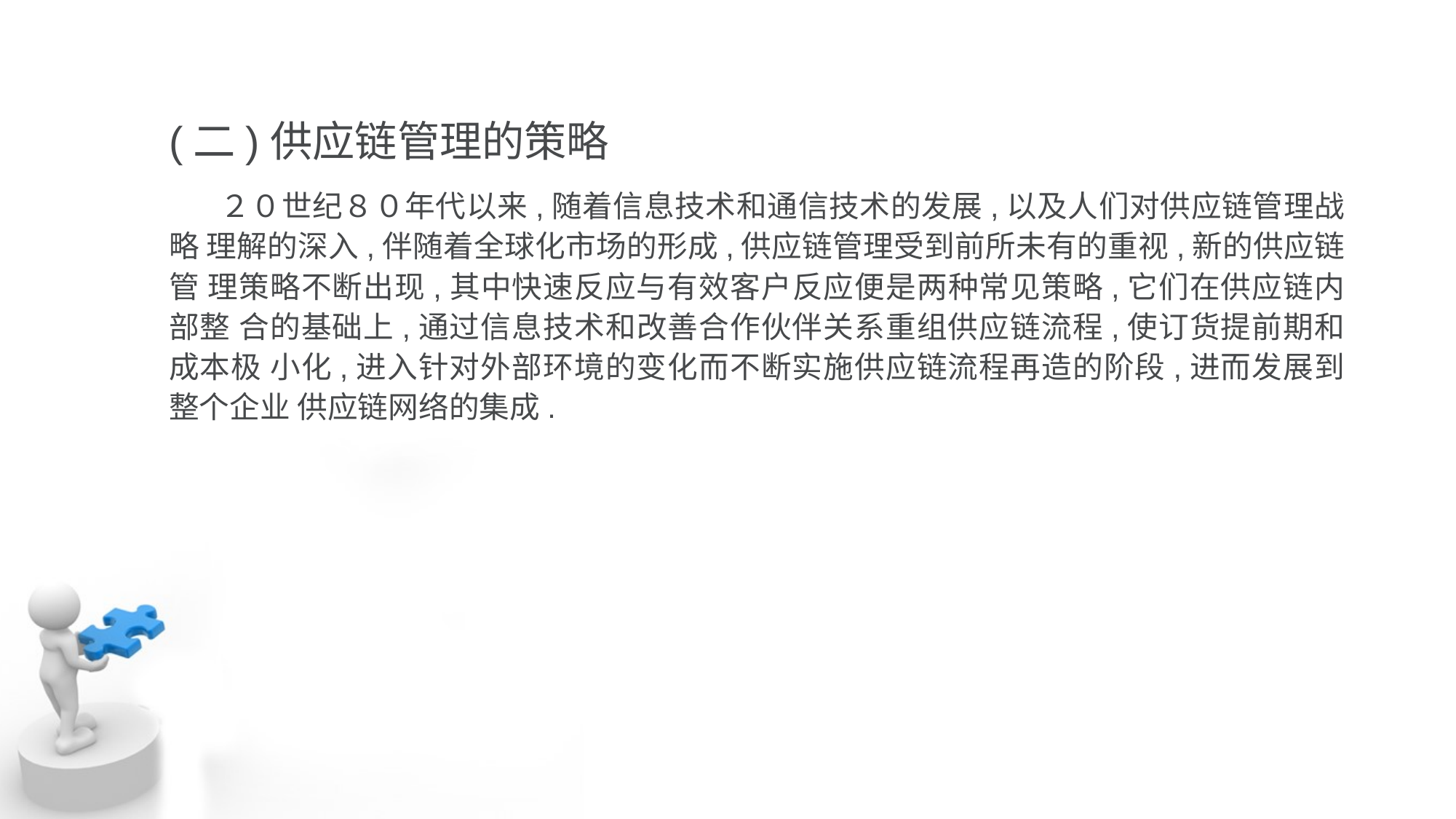

(二)供应链管理的策略
      ２０世纪８０年代以来,随着信息技术和通信技术的发展,以及人们对供应链管理战略 理解的深入,伴随着全球化市场的形成,供应链管理受到前所未有的重视,新的供应链管 理策略不断出现,其中快速反应与有效客户反应便是两种常见策略,它们在供应链内部整 合的基础上,通过信息技术和改善合作伙伴关系重组供应链流程,使订货提前期和成本极 小化,进入针对外部环境的变化而不断实施供应链流程再造的阶段,进而发展到整个企业 供应链网络的集成.